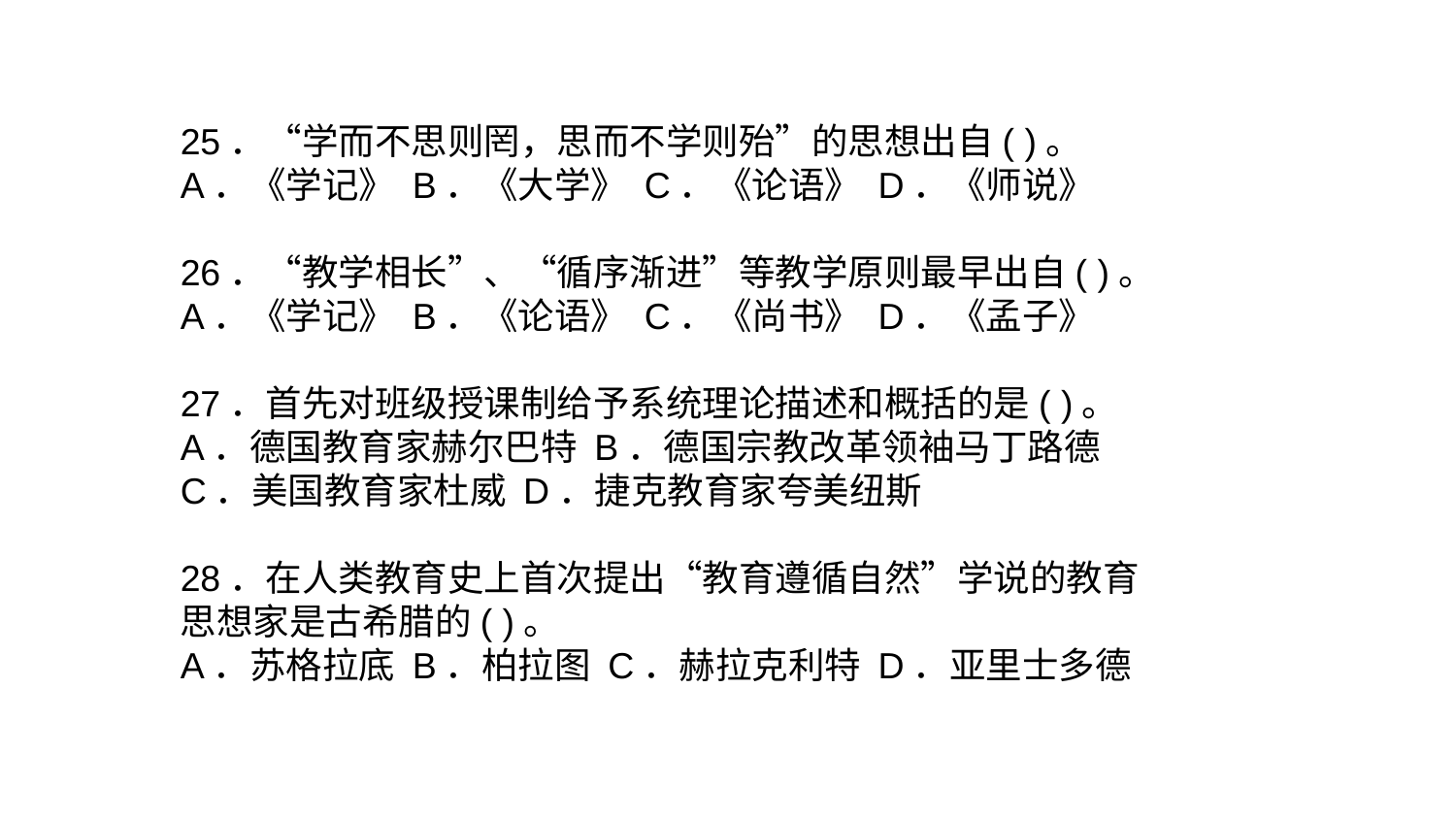

25．“学而不思则罔，思而不学则殆”的思想出自( )。
A．《学记》 B．《大学》 C．《论语》 D．《师说》

26．“教学相长”、“循序渐进”等教学原则最早出自( )。
A．《学记》 B．《论语》 C．《尚书》 D．《孟子》

27．首先对班级授课制给予系统理论描述和概括的是( )。
A．德国教育家赫尔巴特 B．德国宗教改革领袖马丁路德
C．美国教育家杜威 D．捷克教育家夸美纽斯

28．在人类教育史上首次提出“教育遵循自然”学说的教育思想家是古希腊的( )。
A．苏格拉底 B．柏拉图 C．赫拉克利特 D．亚里士多德